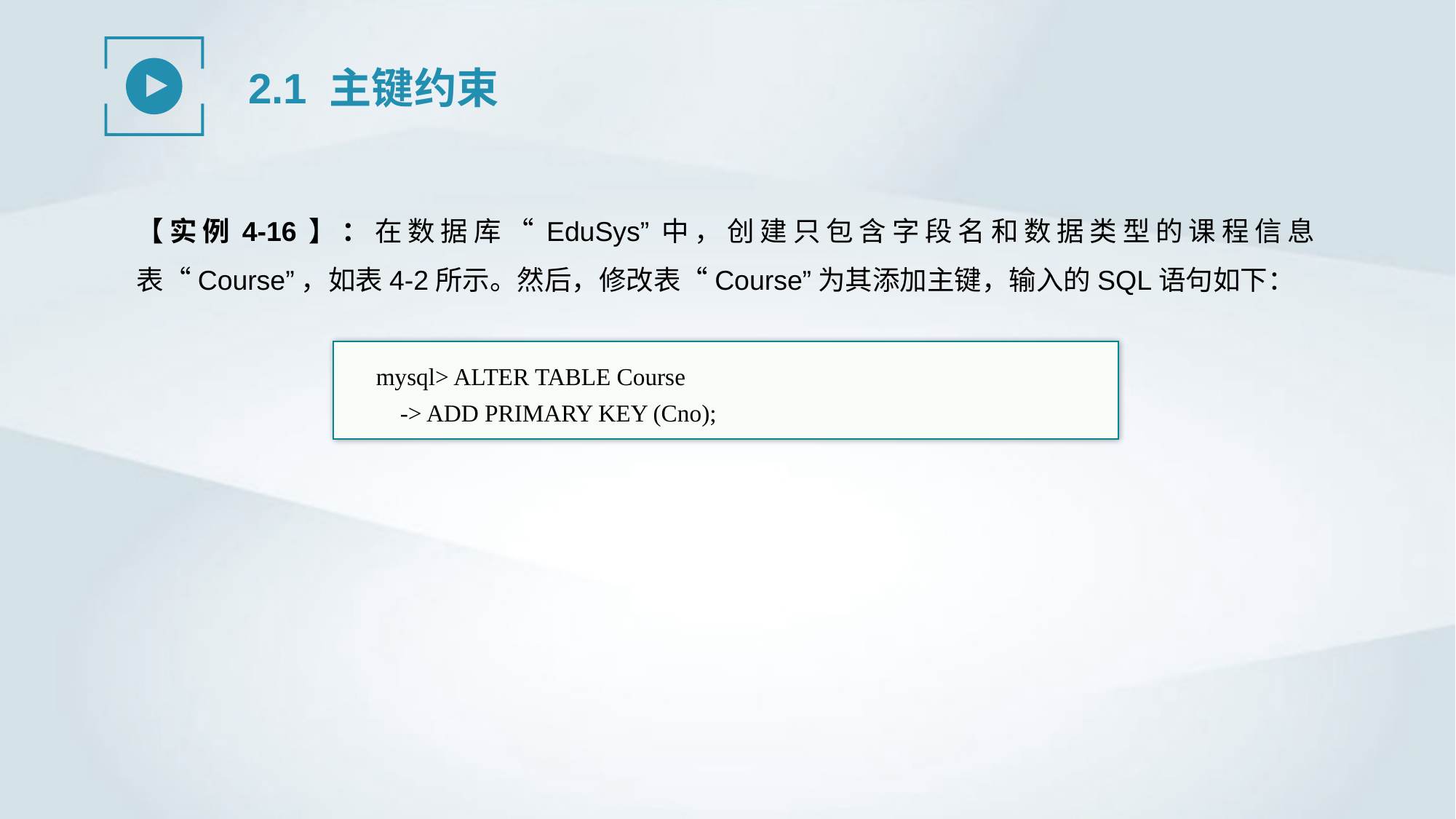

2.1 主键约束
【实例4-16】：在数据库“EduSys”中，创建只包含字段名和数据类型的课程信息表“Course”，如表4-2所示。然后，修改表“Course”为其添加主键，输入的SQL语句如下：
mysql> ALTER TABLE Course
    -> ADD PRIMARY KEY (Cno);